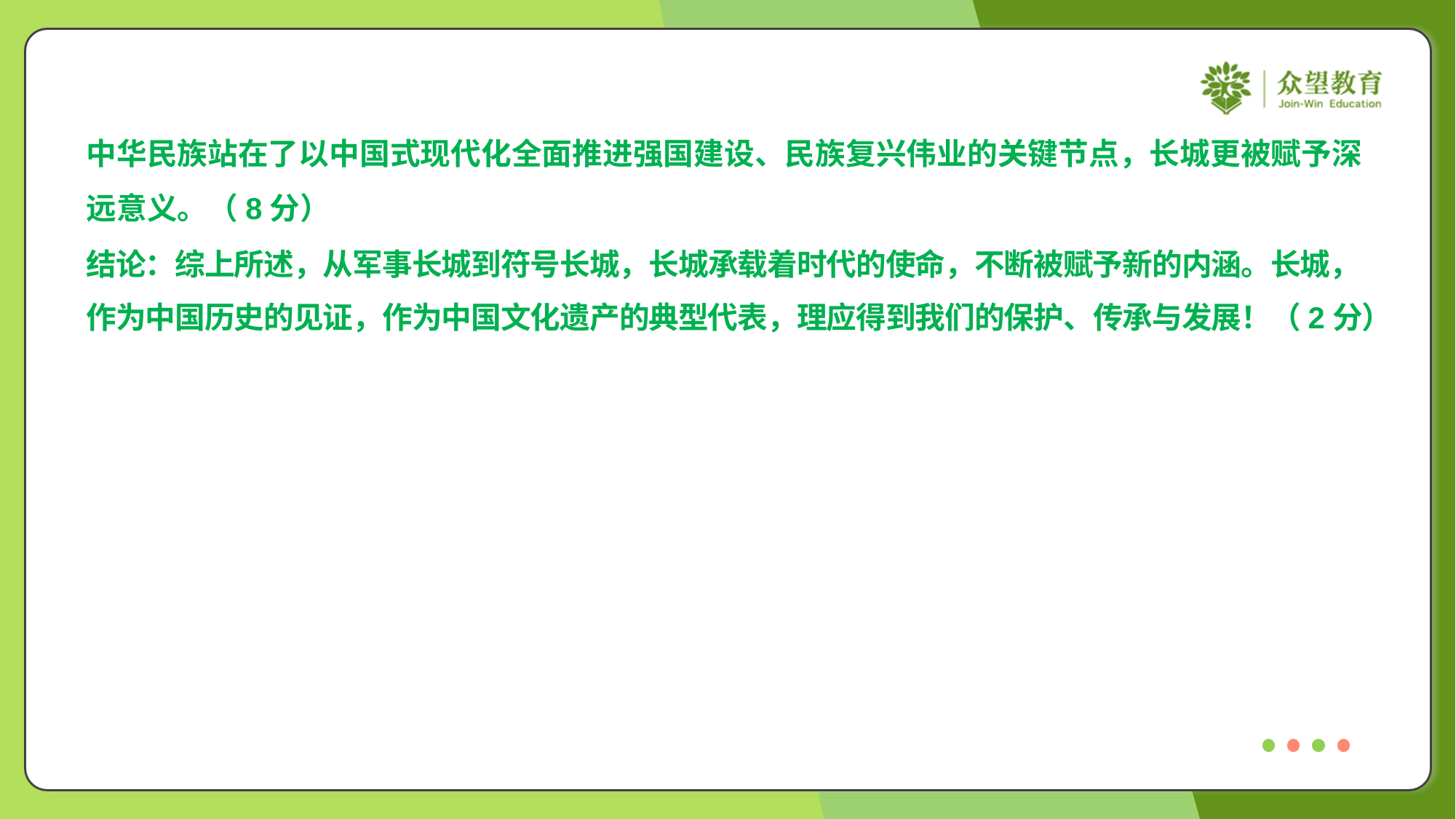

中华民族站在了以中国式现代化全面推进强国建设、民族复兴伟业的关键节点，长城更被赋予深
远意义。（8分）
结论：综上所述，从军事长城到符号长城，长城承载着时代的使命，不断被赋予新的内涵。长城，
作为中国历史的见证，作为中国文化遗产的典型代表，理应得到我们的保护、传承与发展！（2分）